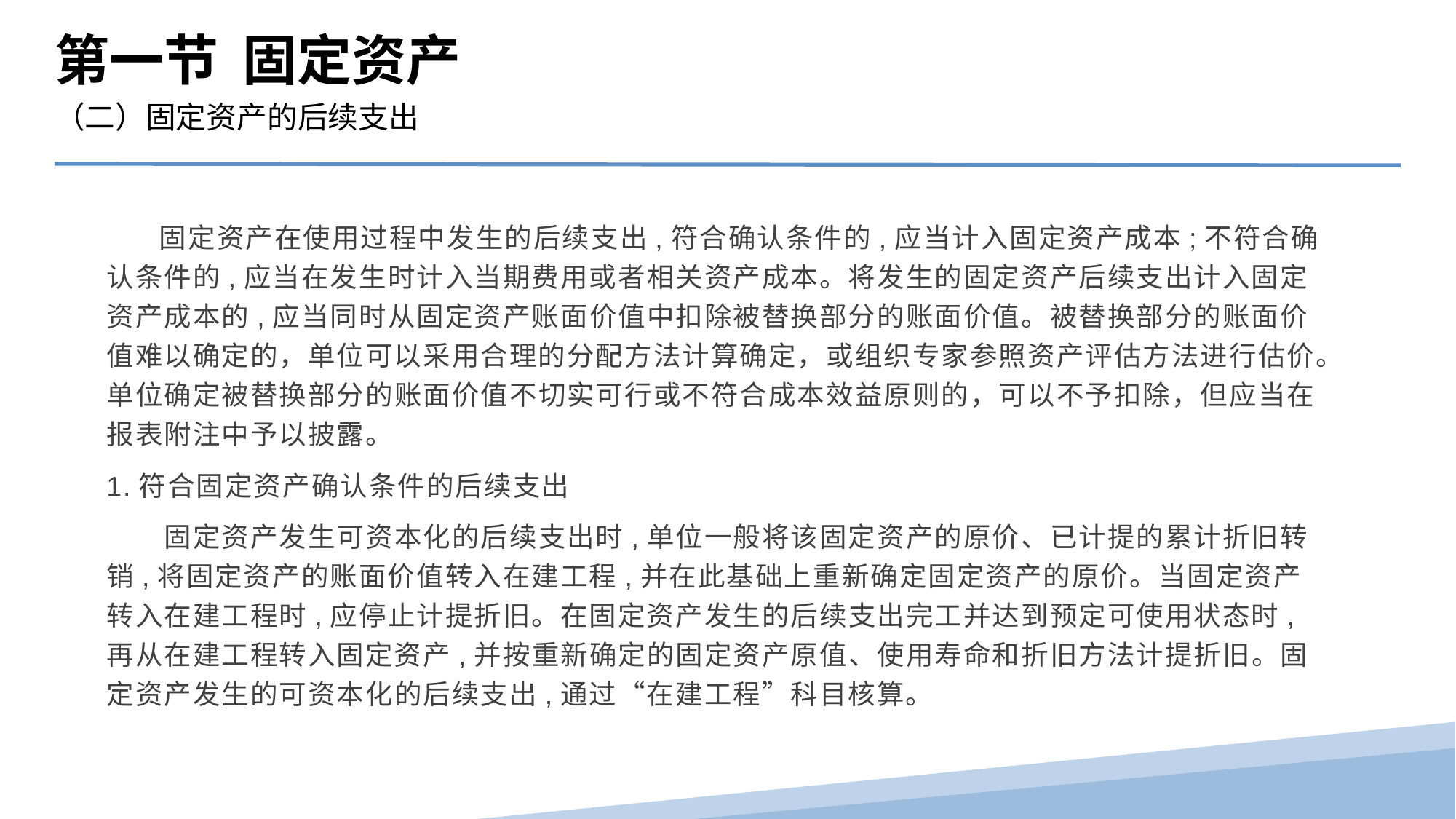

第一节  固定资产
（二）固定资产的后续支出
      固定资产在使用过程中发生的后续支出,符合确认条件的,应当计入固定资产成本;不符合确认条件的,应当在发生时计入当期费用或者相关资产成本。将发生的固定资产后续支出计入固定资产成本的,应当同时从固定资产账面价值中扣除被替换部分的账面价值。被替换部分的账面价值难以确定的，单位可以采用合理的分配方法计算确定，或组织专家参照资产评估方法进行估价。单位确定被替换部分的账面价值不切实可行或不符合成本效益原则的，可以不予扣除，但应当在报表附注中予以披露。
1.符合固定资产确认条件的后续支出
　　固定资产发生可资本化的后续支出时,单位一般将该固定资产的原价、已计提的累计折旧转销,将固定资产的账面价值转入在建工程,并在此基础上重新确定固定资产的原价。当固定资产转入在建工程时,应停止计提折旧。在固定资产发生的后续支出完工并达到预定可使用状态时,再从在建工程转入固定资产,并按重新确定的固定资产原值、使用寿命和折旧方法计提折旧。固定资产发生的可资本化的后续支出,通过“在建工程”科目核算。